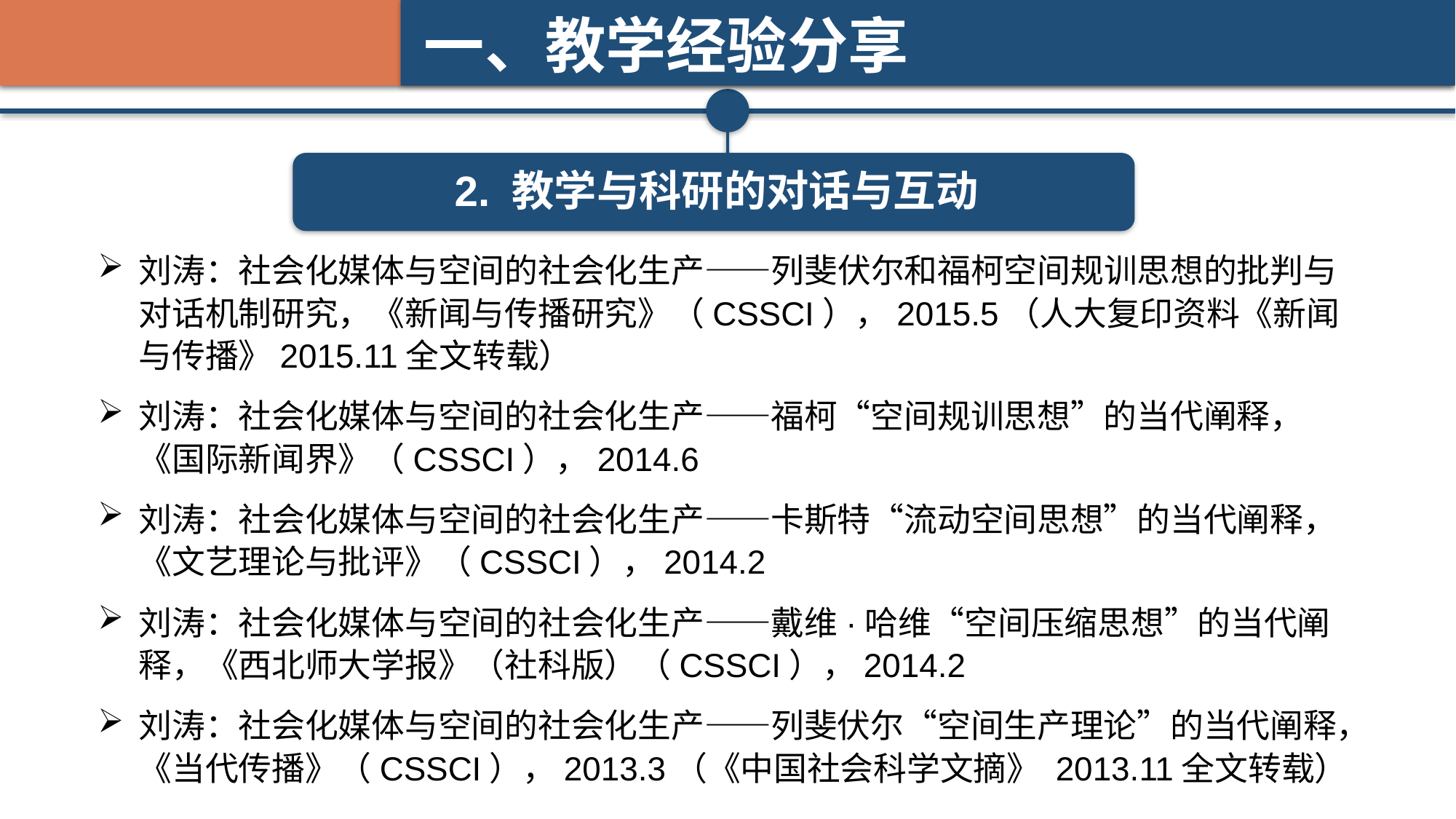

一、教学经验分享

2. 教学与科研的对话与互动
刘涛：社会化媒体与空间的社会化生产——列斐伏尔和福柯空间规训思想的批判与对话机制研究，《新闻与传播研究》（CSSCI），2015.5（人大复印资料《新闻与传播》2015.11全文转载）
刘涛：社会化媒体与空间的社会化生产——福柯“空间规训思想”的当代阐释，《国际新闻界》（CSSCI），2014.6
刘涛：社会化媒体与空间的社会化生产——卡斯特“流动空间思想”的当代阐释，《文艺理论与批评》（CSSCI），2014.2
刘涛：社会化媒体与空间的社会化生产——戴维·哈维“空间压缩思想”的当代阐释，《西北师大学报》（社科版）（CSSCI），2014.2
刘涛：社会化媒体与空间的社会化生产——列斐伏尔“空间生产理论”的当代阐释，《当代传播》（CSSCI），2013.3（《中国社会科学文摘》 2013.11全文转载）